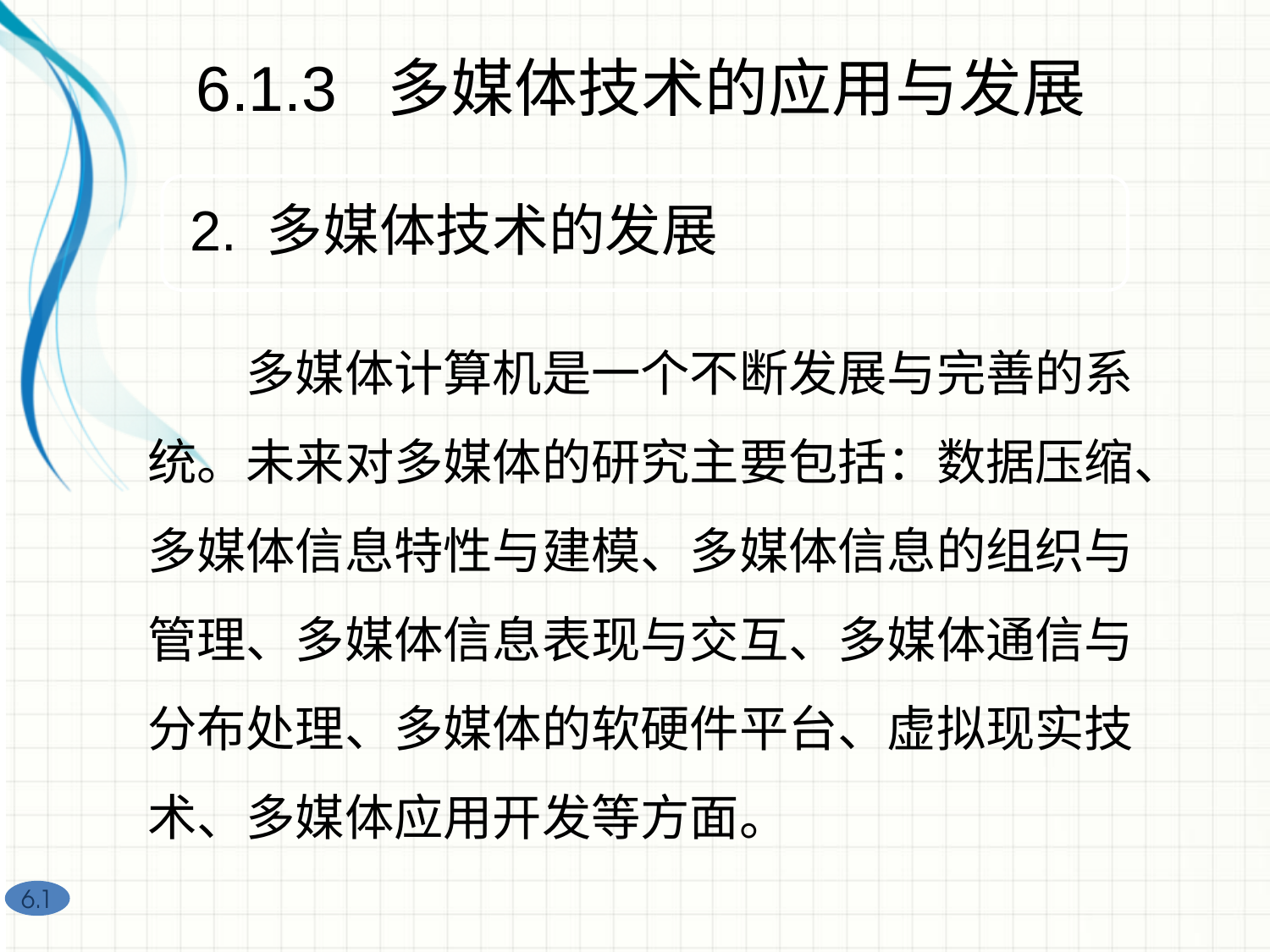

6.1.3  多媒体技术的应用与发展
2. 多媒体技术的发展
　　多媒体计算机是一个不断发展与完善的系统。未来对多媒体的研究主要包括：数据压缩、多媒体信息特性与建模、多媒体信息的组织与管理、多媒体信息表现与交互、多媒体通信与分布处理、多媒体的软硬件平台、虚拟现实技术、多媒体应用开发等方面。